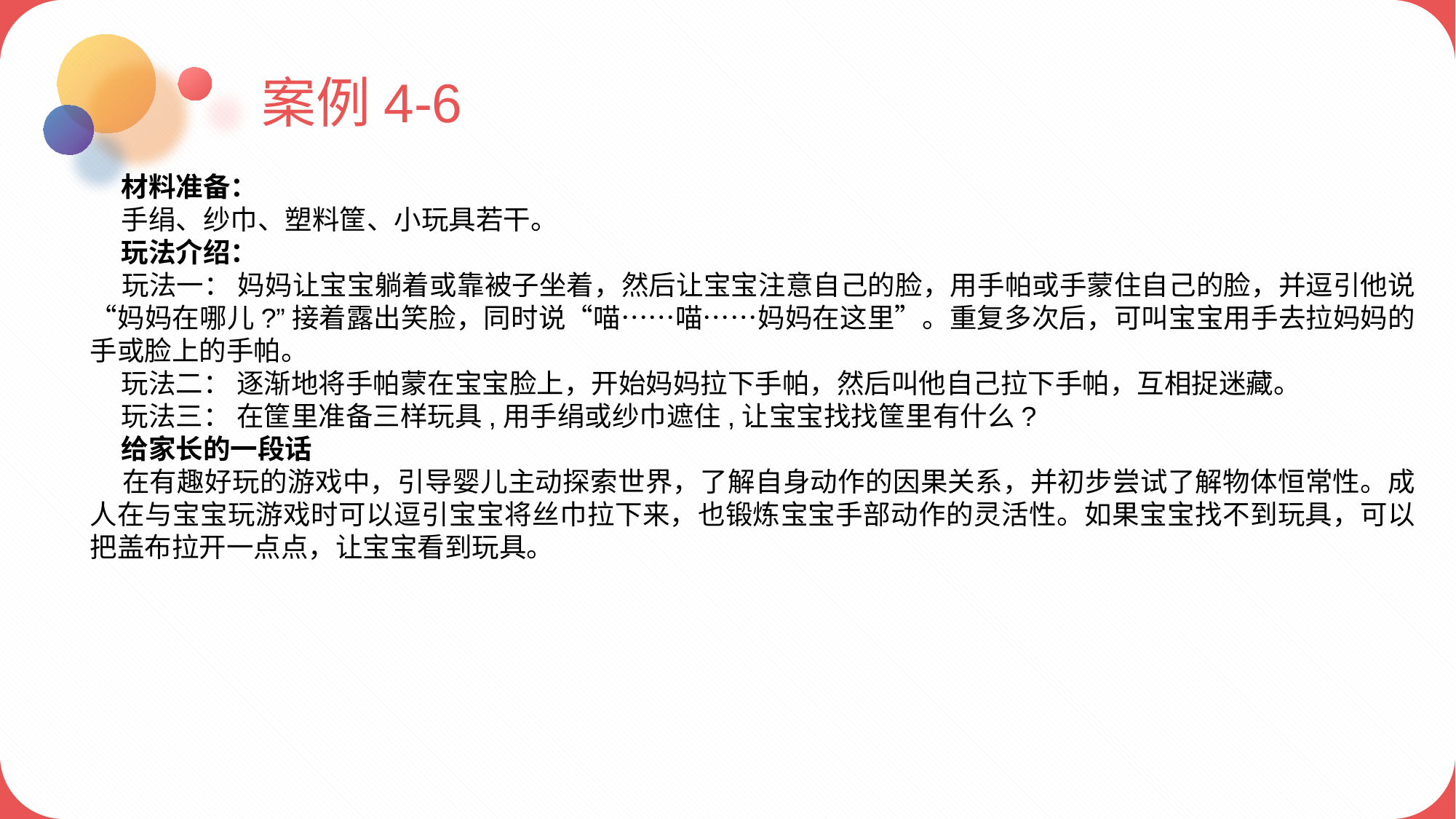

案例4-6
    材料准备：
    手绢、纱巾、塑料筐、小玩具若干。
    玩法介绍：
    玩法一： 妈妈让宝宝躺着或靠被子坐着，然后让宝宝注意自己的脸，用手帕或手蒙住自己的脸，并逗引他说“妈妈在哪儿?”接着露出笑脸，同时说“喵……喵……妈妈在这里”。重复多次后，可叫宝宝用手去拉妈妈的手或脸上的手帕。
    玩法二： 逐渐地将手帕蒙在宝宝脸上，开始妈妈拉下手帕，然后叫他自己拉下手帕，互相捉迷藏。
    玩法三： 在筐里准备三样玩具,用手绢或纱巾遮住,让宝宝找找筐里有什么?
    给家长的一段话
    在有趣好玩的游戏中，引导婴儿主动探索世界，了解自身动作的因果关系，并初步尝试了解物体恒常性。成人在与宝宝玩游戏时可以逗引宝宝将丝巾拉下来，也锻炼宝宝手部动作的灵活性。如果宝宝找不到玩具，可以把盖布拉开一点点，让宝宝看到玩具。